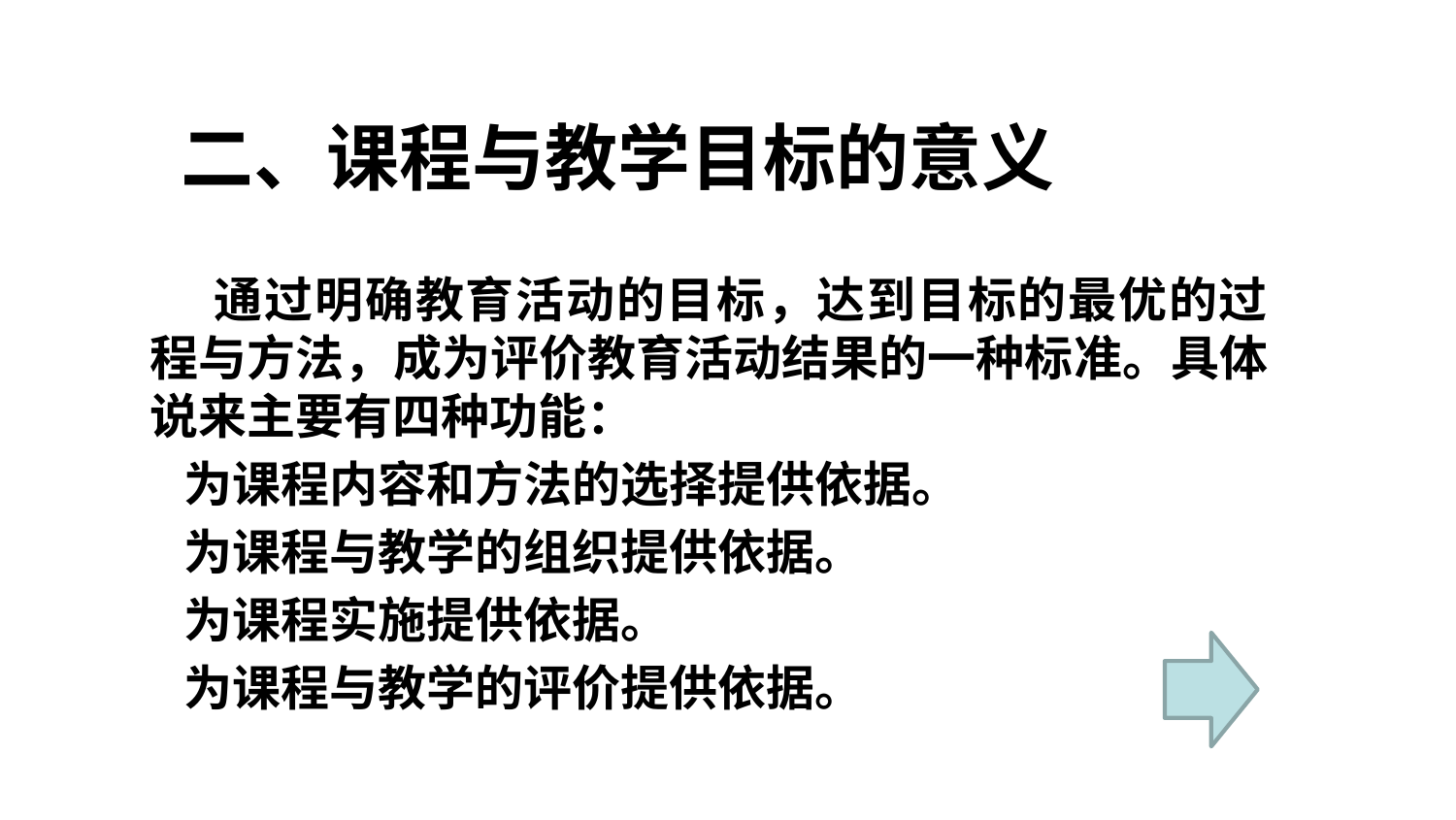

# 二、课程与教学目标的意义
    通过明确教育活动的目标，达到目标的最优的过程与方法，成为评价教育活动结果的一种标准。具体说来主要有四种功能：
  为课程内容和方法的选择提供依据。
  为课程与教学的组织提供依据。
  为课程实施提供依据。
  为课程与教学的评价提供依据。